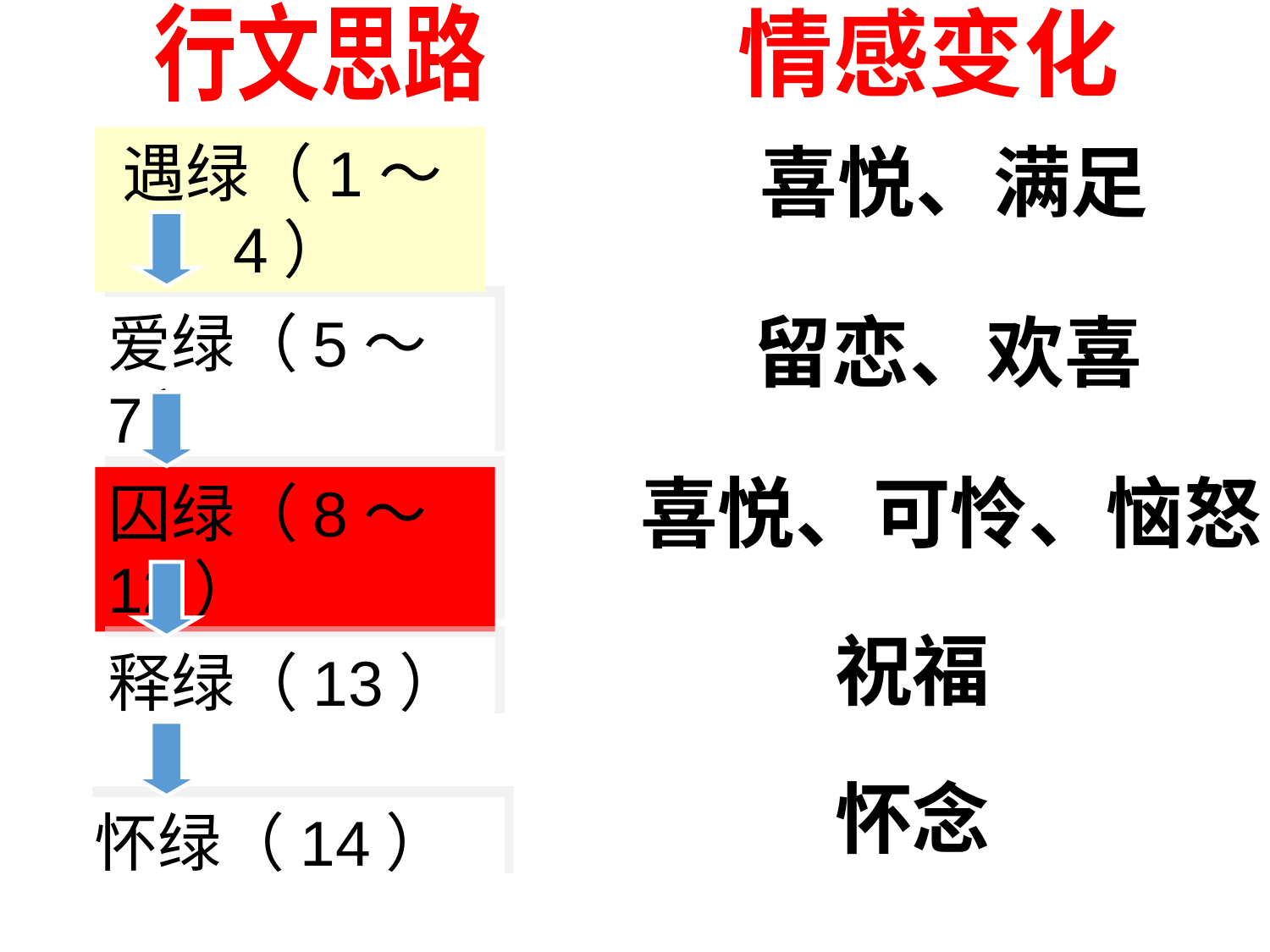

情感变化
行文思路
遇绿（1～4）
喜悦、满足

爱绿（5～7）
留恋、欢喜

喜悦、可怜、恼怒
囚绿（8～12）

祝福
释绿（13）

怀念
怀绿（14）